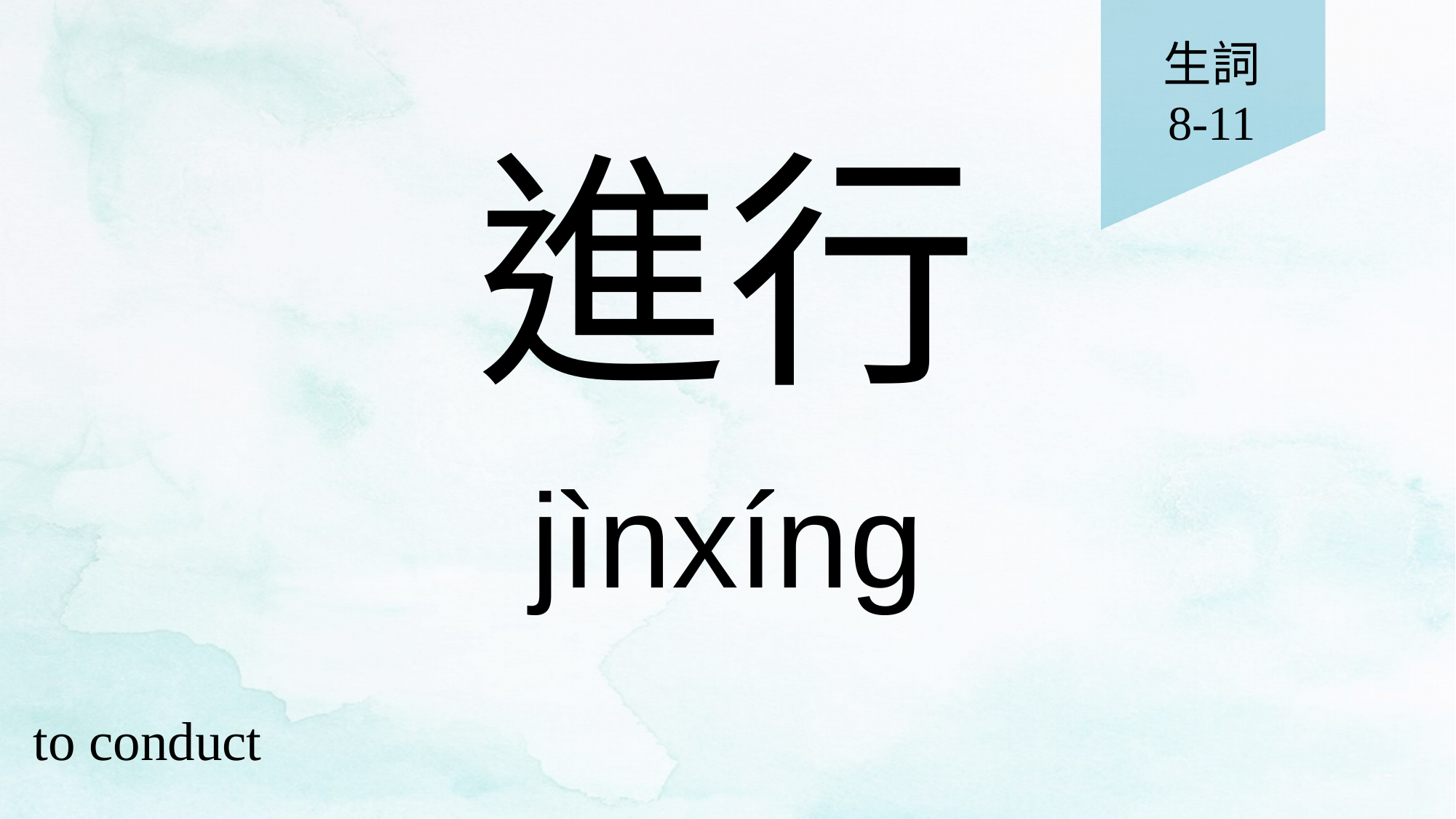

生詞
8-11
# 進行
jìnxíng
to conduct